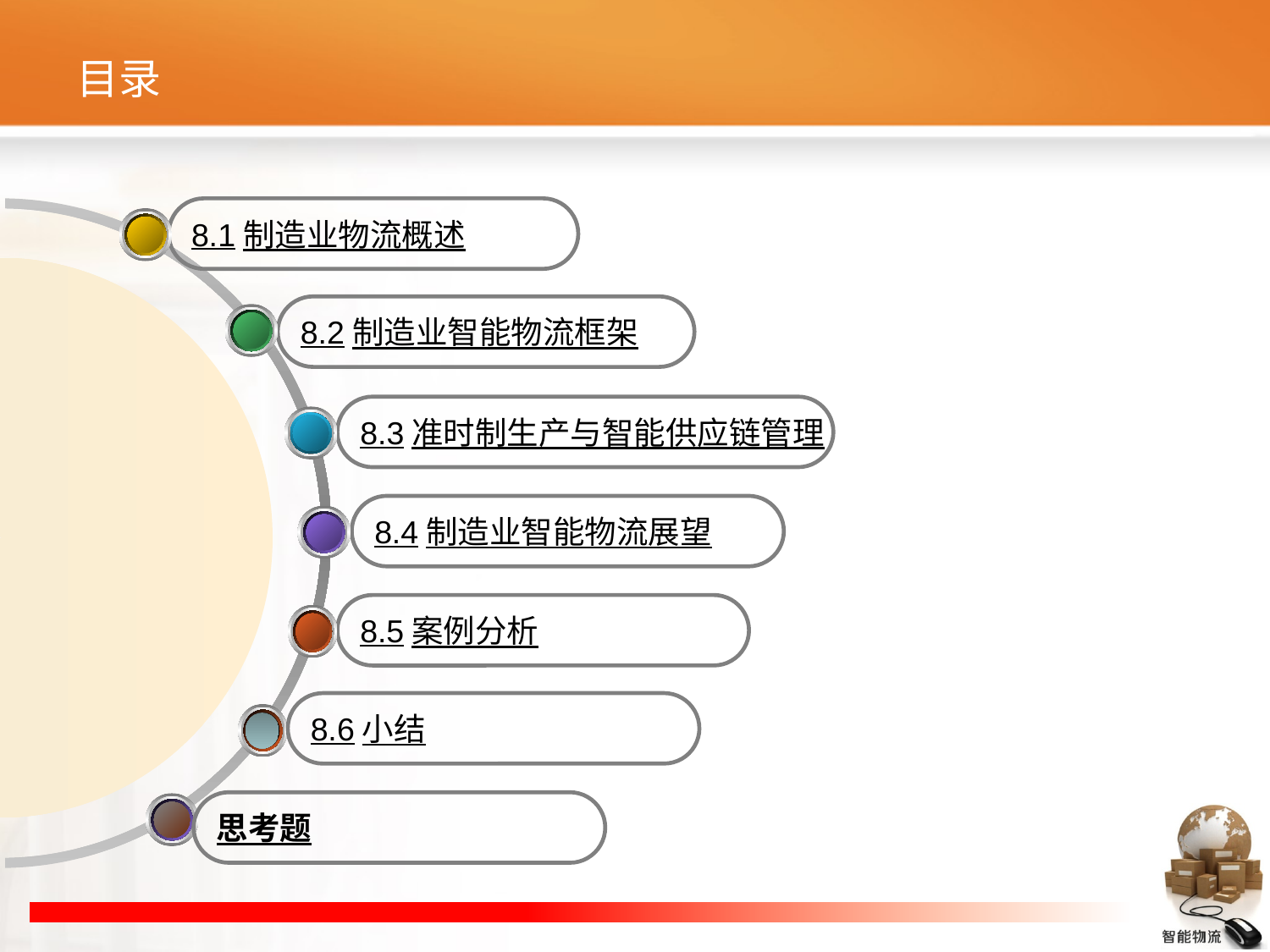

# 目录
8.1制造业物流概述

8.2制造业智能物流框架

8.3准时制生产与智能供应链管理

8.4制造业智能物流展望

8.5案例分析

8.6小结

思考题